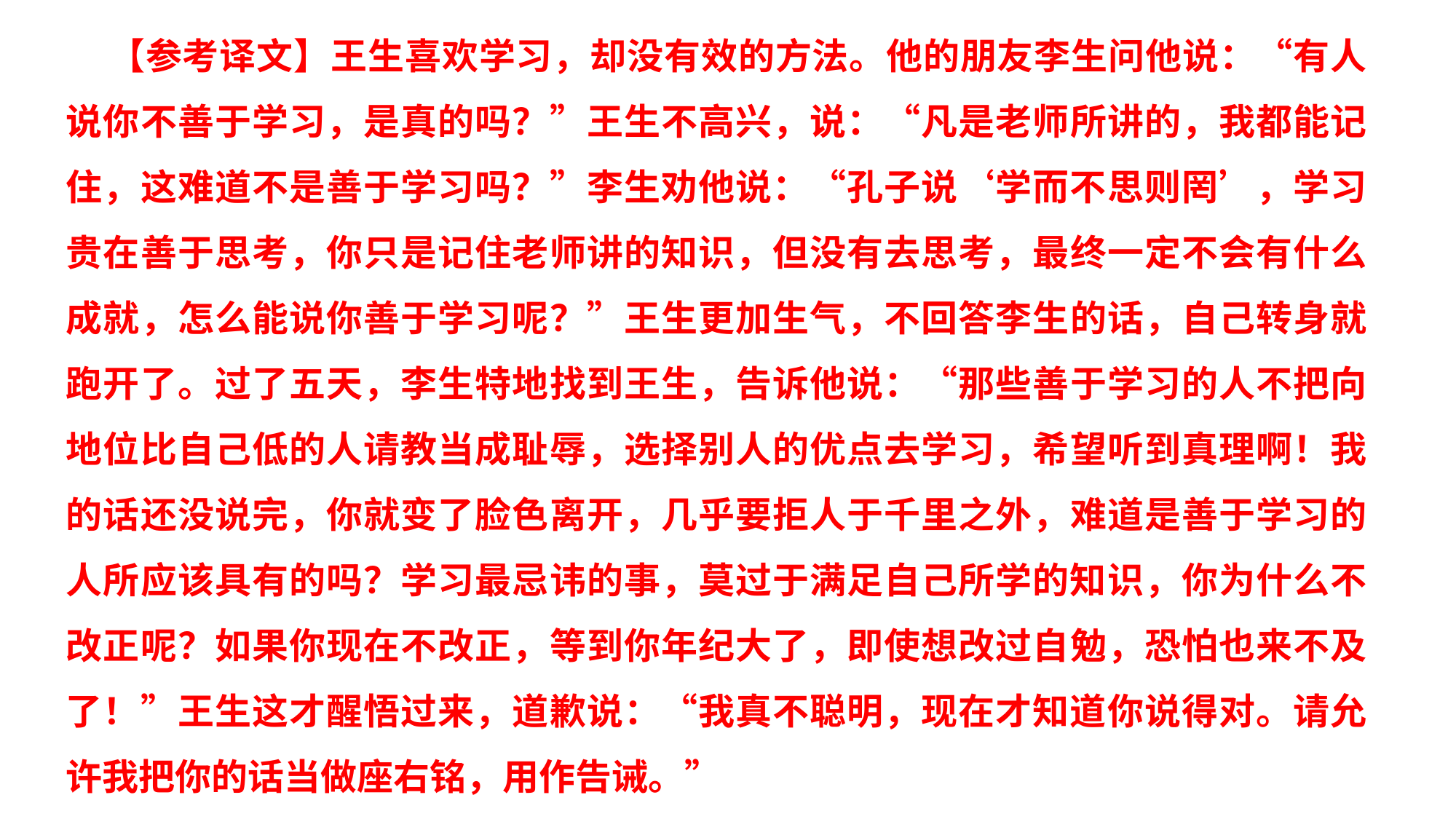

【参考译文】王生喜欢学习，却没有效的方法。他的朋友李生问他说：“有人说你不善于学习，是真的吗？”王生不高兴，说：“凡是老师所讲的，我都能记住，这难道不是善于学习吗？”李生劝他说：“孔子说‘学而不思则罔’，学习贵在善于思考，你只是记住老师讲的知识，但没有去思考，最终一定不会有什么成就，怎么能说你善于学习呢？”王生更加生气，不回答李生的话，自己转身就跑开了。过了五天，李生特地找到王生，告诉他说：“那些善于学习的人不把向地位比自己低的人请教当成耻辱，选择别人的优点去学习，希望听到真理啊！我的话还没说完，你就变了脸色离开，几乎要拒人于千里之外，难道是善于学习的人所应该具有的吗？学习最忌讳的事，莫过于满足自己所学的知识，你为什么不改正呢？如果你现在不改正，等到你年纪大了，即使想改过自勉，恐怕也来不及了！”王生这才醒悟过来，道歉说：“我真不聪明，现在才知道你说得对。请允许我把你的话当做座右铭，用作告诫。”